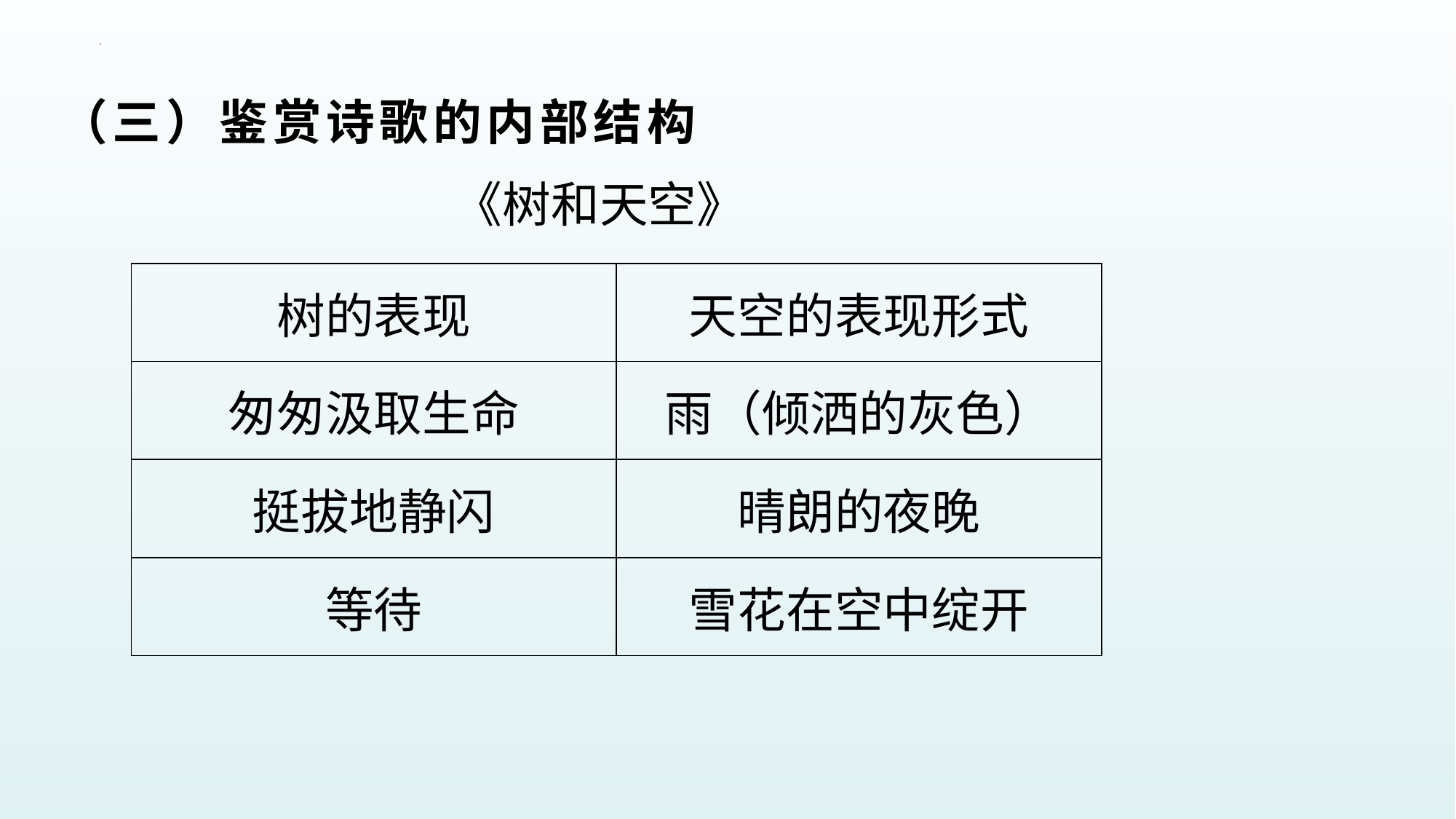

（三）鉴赏诗歌的内部结构
《树和天空》
| 树的表现 | 天空的表现形式 |
| --- | --- |
| 匆匆汲取生命 | 雨（倾洒的灰色） |
| 挺拔地静闪 | 晴朗的夜晚 |
| 等待 | 雪花在空中绽开 |